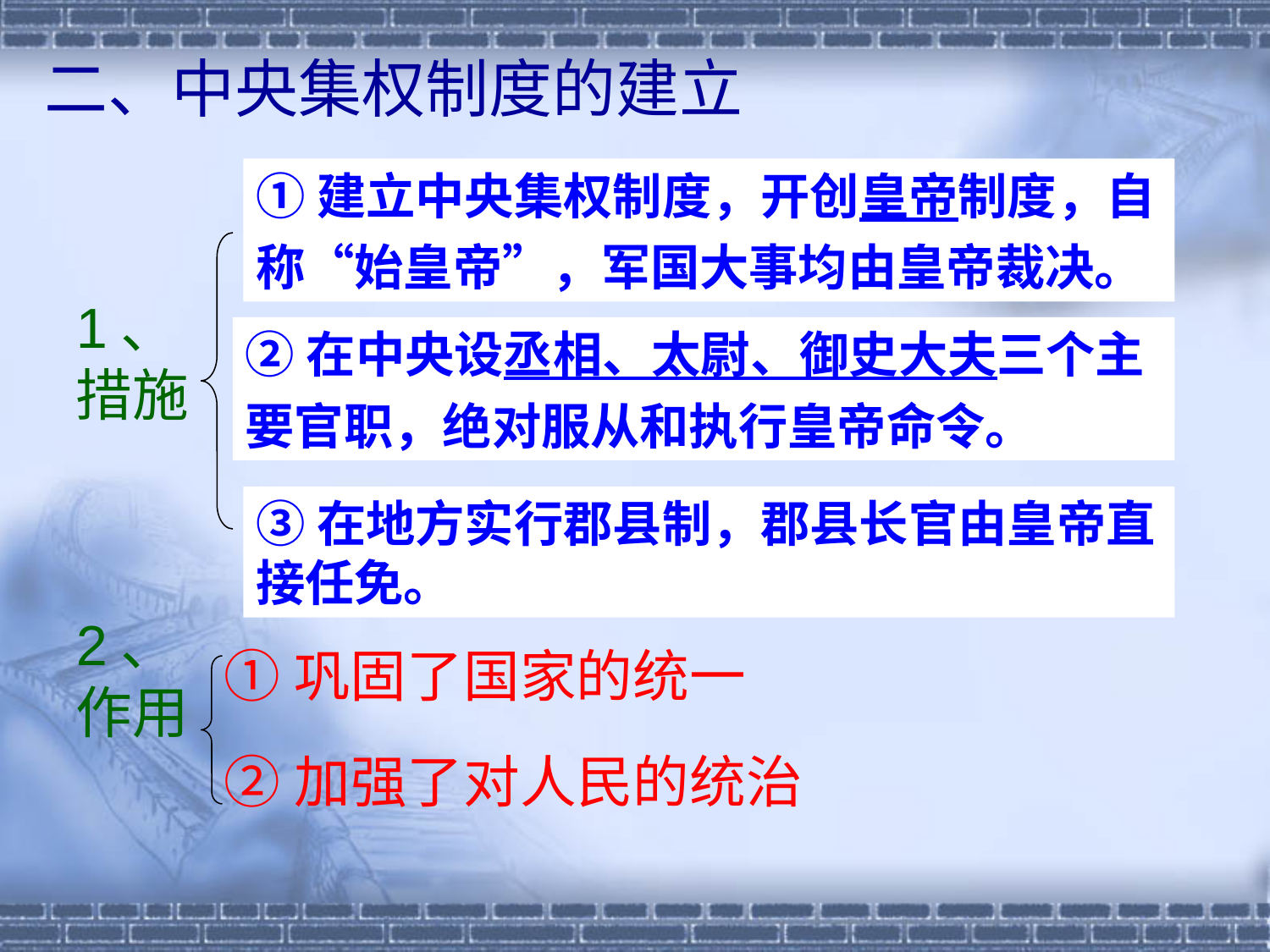

二、中央集权制度的建立
①建立中央集权制度，开创皇帝制度，自称“始皇帝”，军国大事均由皇帝裁决。

1、措施
②在中央设丞相、太尉、御史大夫三个主要官职，绝对服从和执行皇帝命令。

③在地方实行郡县制，郡县长官由皇帝直接任免。
2、作用
①巩固了国家的统一

②加强了对人民的统治